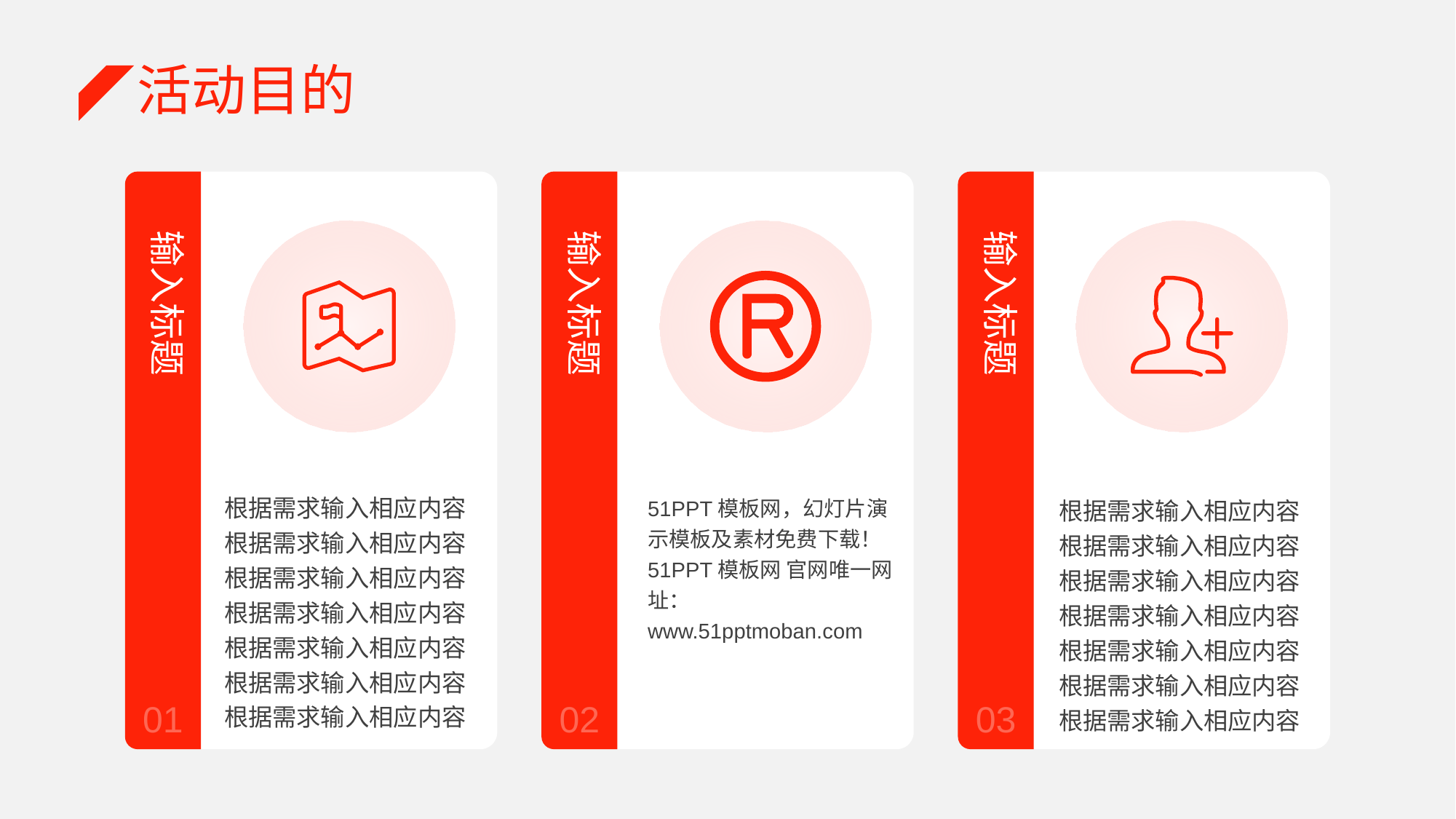

活动目的
输入标题

根据需求输入相应内容
根据需求输入相应内容
根据需求输入相应内容
根据需求输入相应内容
根据需求输入相应内容
根据需求输入相应内容
根据需求输入相应内容
01
输入标题

51PPT模板网，幻灯片演示模板及素材免费下载！
51PPT模板网 官网唯一网址：www.51pptmoban.com
02
输入标题

根据需求输入相应内容
根据需求输入相应内容
根据需求输入相应内容
根据需求输入相应内容
根据需求输入相应内容
根据需求输入相应内容
根据需求输入相应内容
03